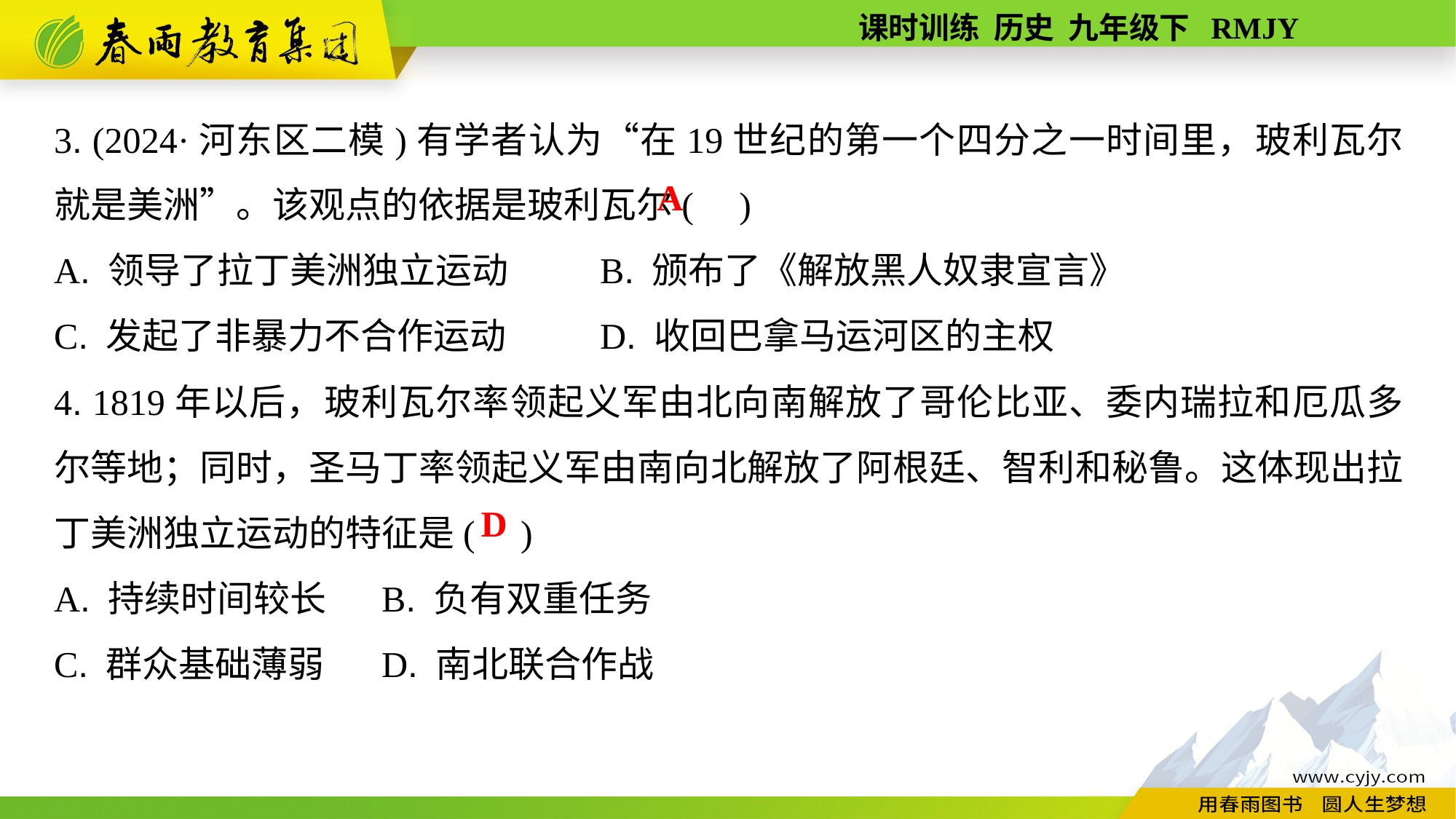

3. (2024·河东区二模)有学者认为“在19世纪的第一个四分之一时间里，玻利瓦尔就是美洲”。该观点的依据是玻利瓦尔(     )
A. 领导了拉丁美洲独立运动	B. 颁布了《解放黑人奴隶宣言》
C. 发起了非暴力不合作运动	D. 收回巴拿马运河区的主权
4. 1819年以后，玻利瓦尔率领起义军由北向南解放了哥伦比亚、委内瑞拉和厄瓜多尔等地；同时，圣马丁率领起义军由南向北解放了阿根廷、智利和秘鲁。这体现出拉丁美洲独立运动的特征是(     )
A. 持续时间较长	B. 负有双重任务
C. 群众基础薄弱	D. 南北联合作战
A
D